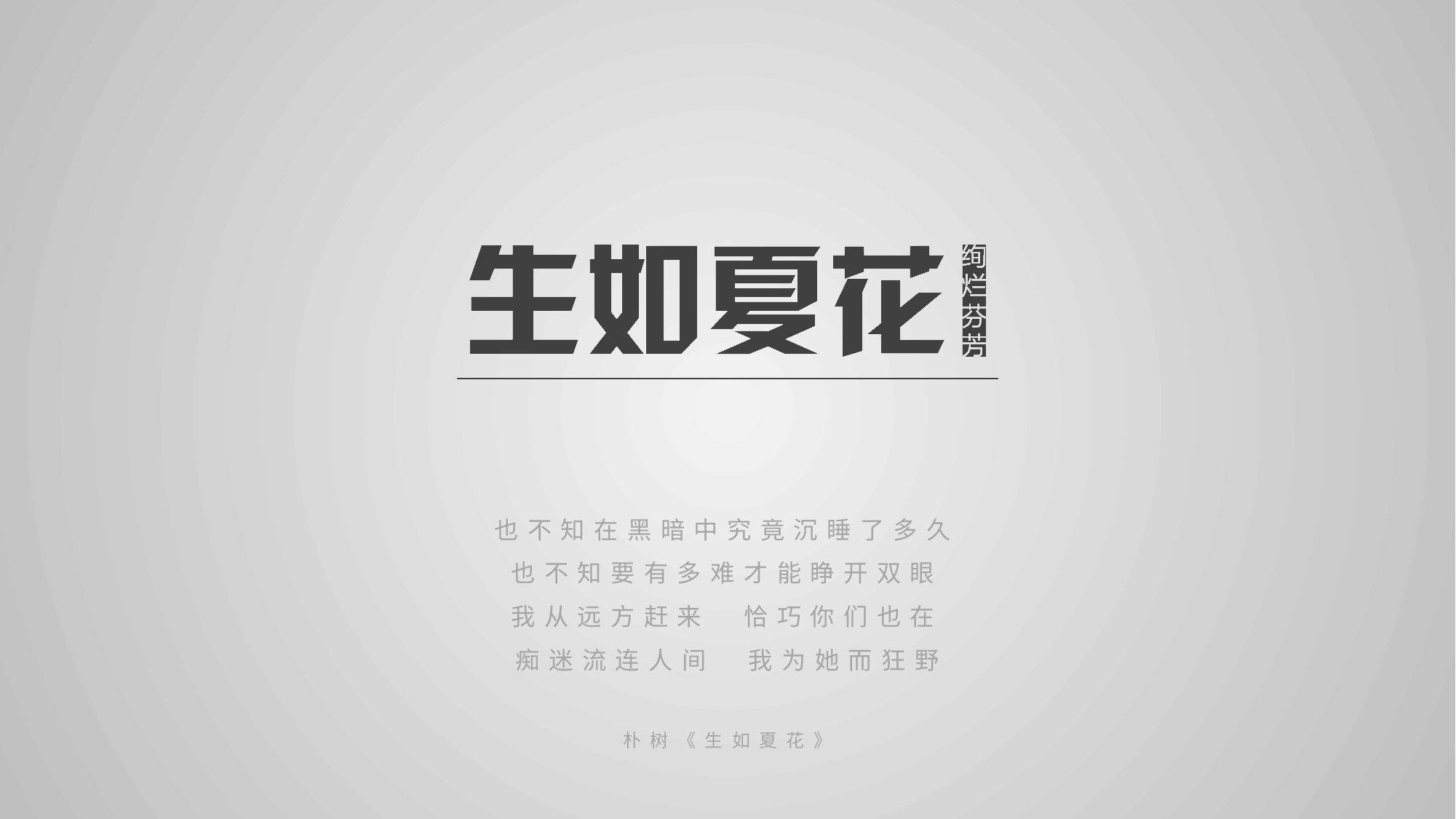

也不知在黑暗中究竟沉睡了多久
也不知要有多难才能睁开双眼
我从远方赶来　恰巧你们也在
痴迷流连人间　我为她而狂野

朴树《生如夏花》